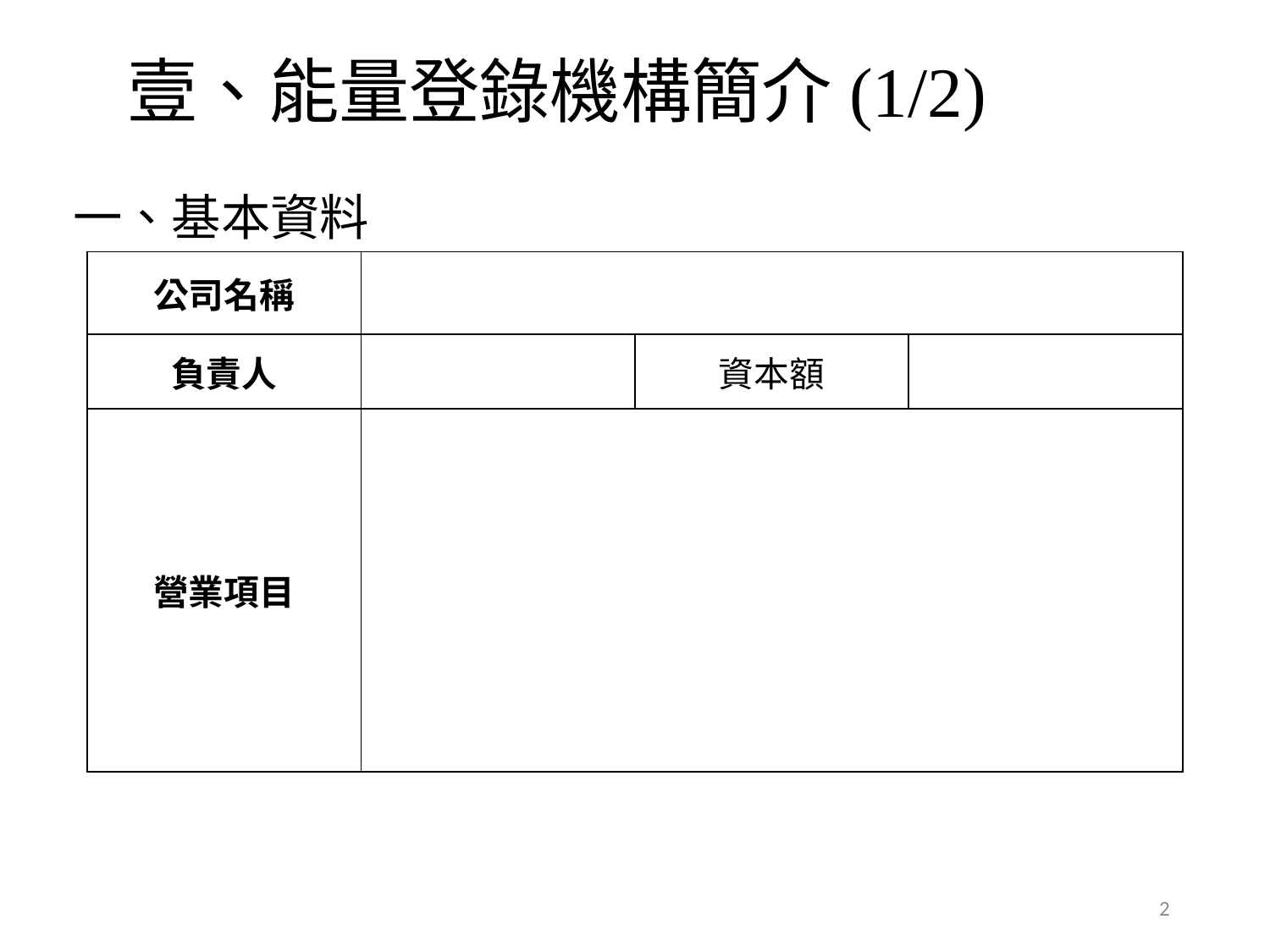

壹、能量登錄機構簡介(1/2)
一、基本資料
| 公司名稱 |  |  |  |
| --- | --- | --- | --- |
| 負責人 |  | 資本額 |  |
| 營業項目 |  |  |  |
2